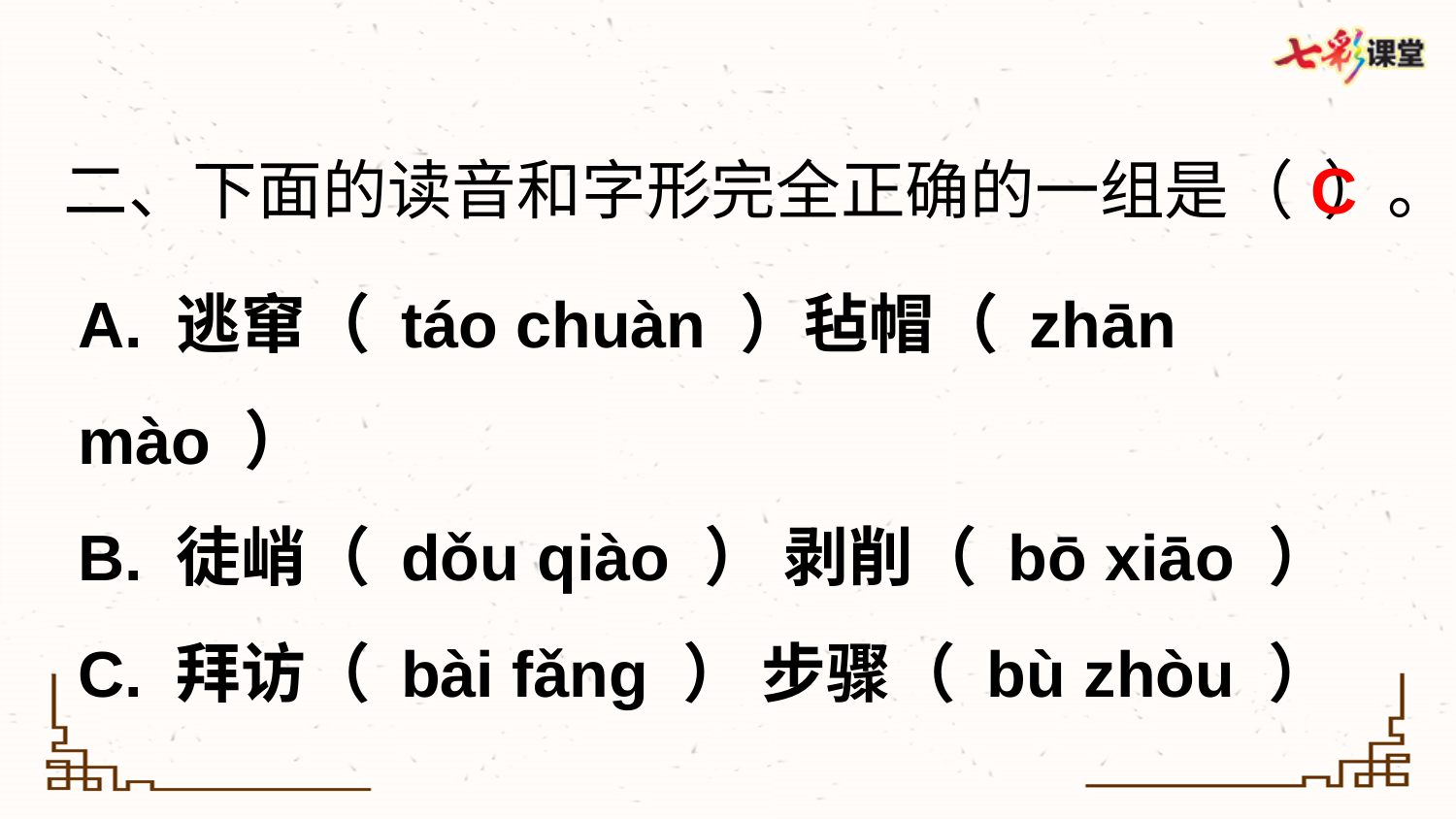

二、下面的读音和字形完全正确的一组是（  ）。
C
A. 逃窜（ táo chuàn ）毡帽（ zhān mào ）
B. 徒峭（ dǒu qiào ） 剥削（ bō xiāo ）
C. 拜访（ bài fǎng ） 步骤（ bù zhòu ）